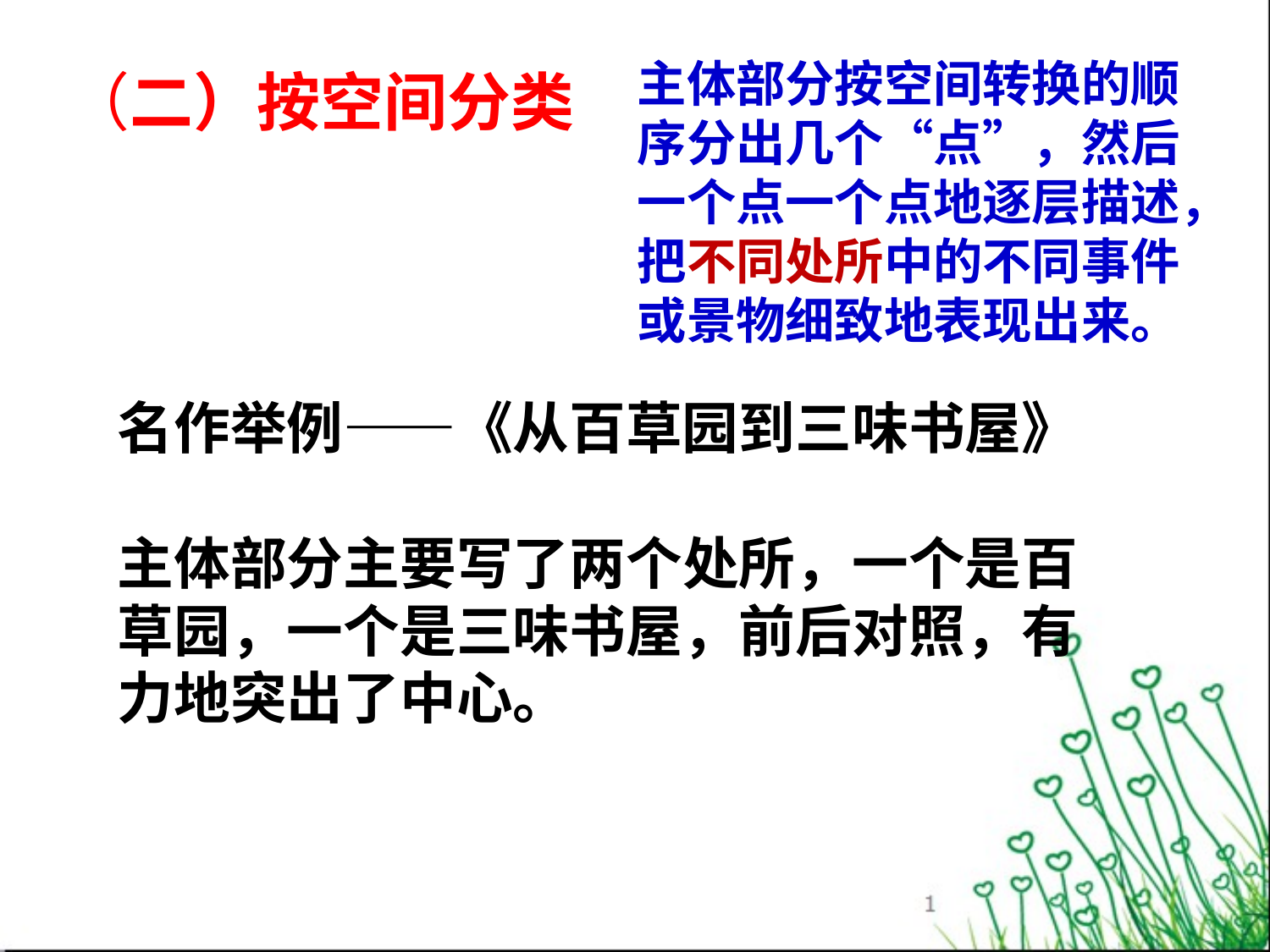

主体部分按空间转换的顺序分出几个“点”，然后一个点一个点地逐层描述，把不同处所中的不同事件或景物细致地表现出来。
（二）按空间分类
名作举例——《从百草园到三味书屋》

主体部分主要写了两个处所，一个是百草园，一个是三味书屋，前后对照，有力地突出了中心。